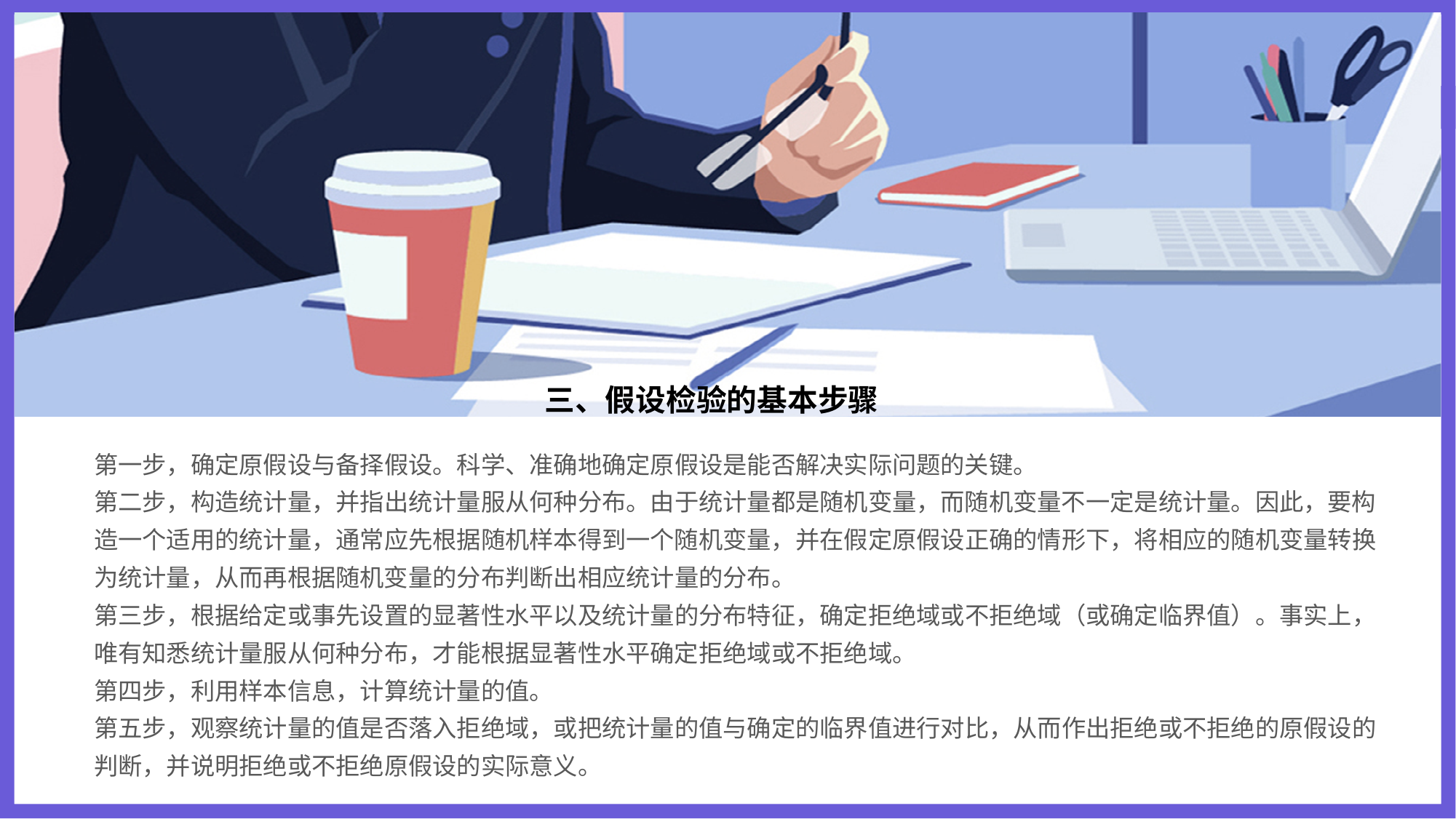

三、假设检验的基本步骤
第一步，确定原假设与备择假设。科学、准确地确定原假设是能否解决实际问题的关键。
第二步，构造统计量，并指出统计量服从何种分布。由于统计量都是随机变量，而随机变量不一定是统计量。因此，要构造一个适用的统计量，通常应先根据随机样本得到一个随机变量，并在假定原假设正确的情形下，将相应的随机变量转换为统计量，从而再根据随机变量的分布判断出相应统计量的分布。
第三步，根据给定或事先设置的显著性水平以及统计量的分布特征，确定拒绝域或不拒绝域（或确定临界值）。事实上，唯有知悉统计量服从何种分布，才能根据显著性水平确定拒绝域或不拒绝域。
第四步，利用样本信息，计算统计量的值。
第五步，观察统计量的值是否落入拒绝域，或把统计量的值与确定的临界值进行对比，从而作出拒绝或不拒绝的原假设的判断，并说明拒绝或不拒绝原假设的实际意义。